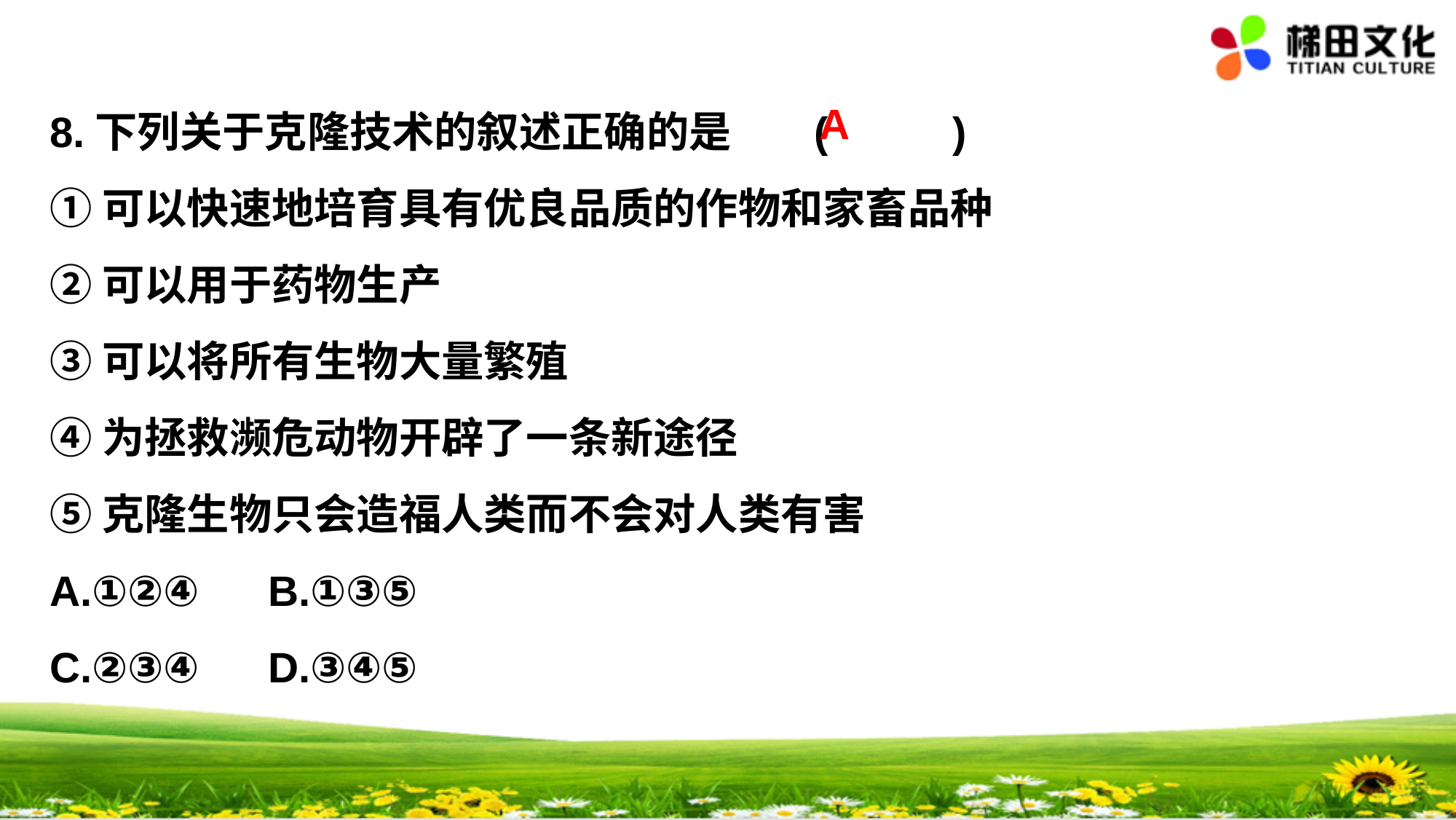

A
8.下列关于克隆技术的叙述正确的是	(　  　)
①可以快速地培育具有优良品质的作物和家畜品种
②可以用于药物生产
③可以将所有生物大量繁殖
④为拯救濒危动物开辟了一条新途径
⑤克隆生物只会造福人类而不会对人类有害
A.①②④	B.①③⑤
C.②③④	D.③④⑤